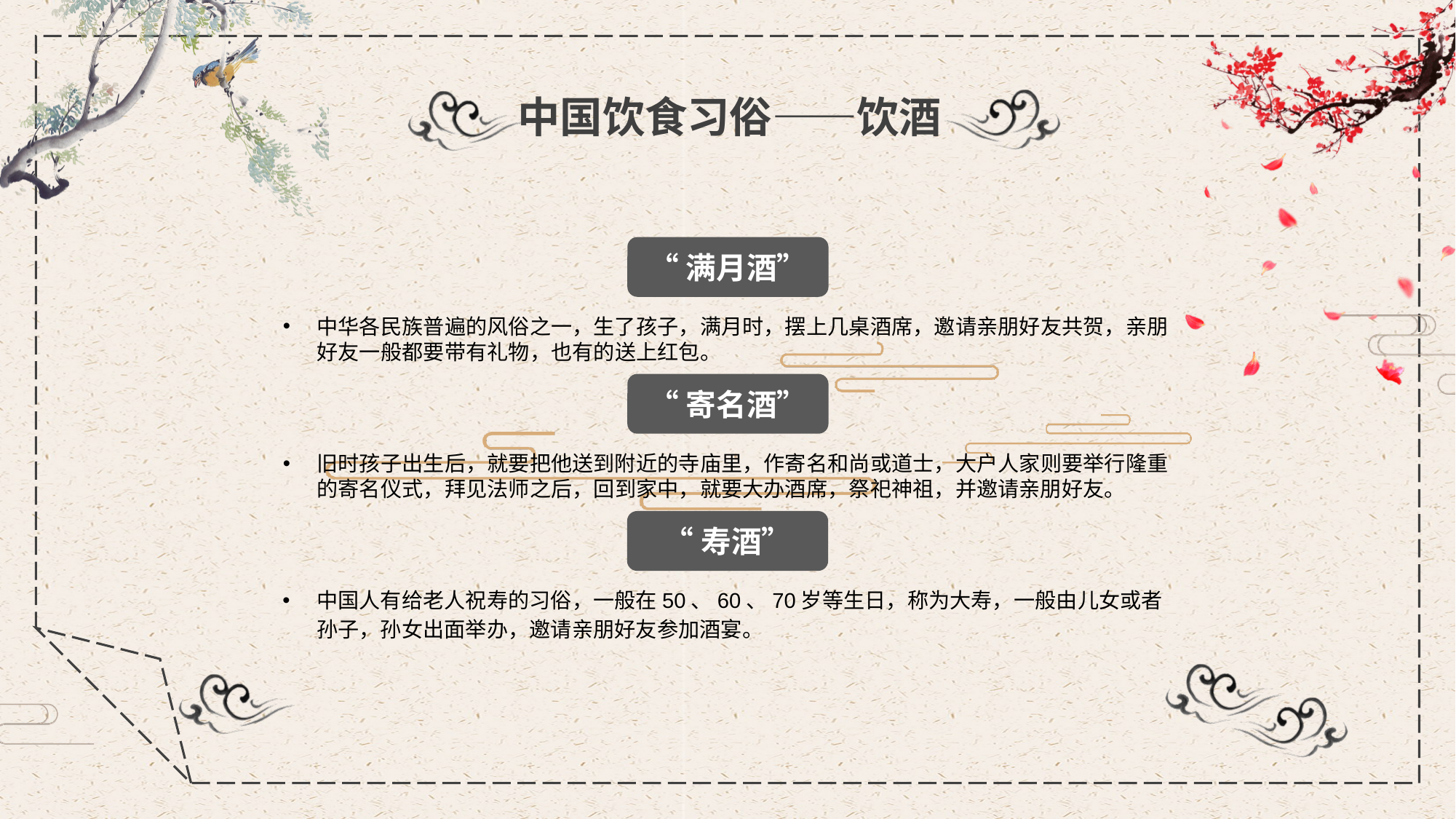

中国饮食习俗——饮酒
“满月酒”
中华各民族普遍的风俗之一，生了孩子，满月时，摆上几桌酒席，邀请亲朋好友共贺，亲朋好友一般都要带有礼物，也有的送上红包。
“寄名酒”
旧时孩子出生后，就要把他送到附近的寺庙里，作寄名和尚或道士，大户人家则要举行隆重的寄名仪式，拜见法师之后，回到家中，就要大办酒席，祭祀神祖，并邀请亲朋好友。
“寿酒”
中国人有给老人祝寿的习俗，一般在50、60、70岁等生日，称为大寿，一般由儿女或者孙子，孙女出面举办，邀请亲朋好友参加酒宴。